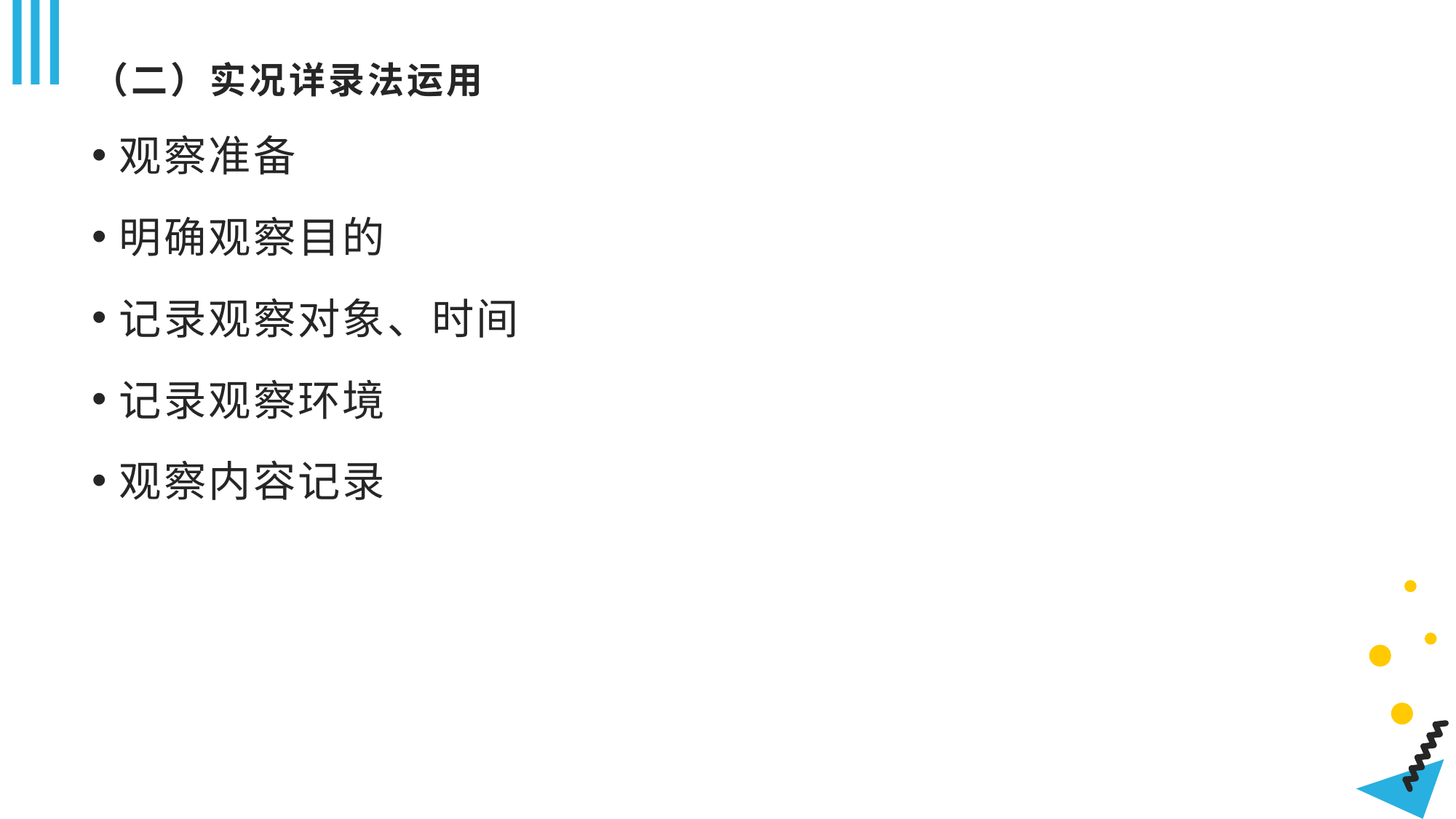

# （二）实况详录法运用
观察准备
明确观察目的
记录观察对象、时间
记录观察环境
观察内容记录